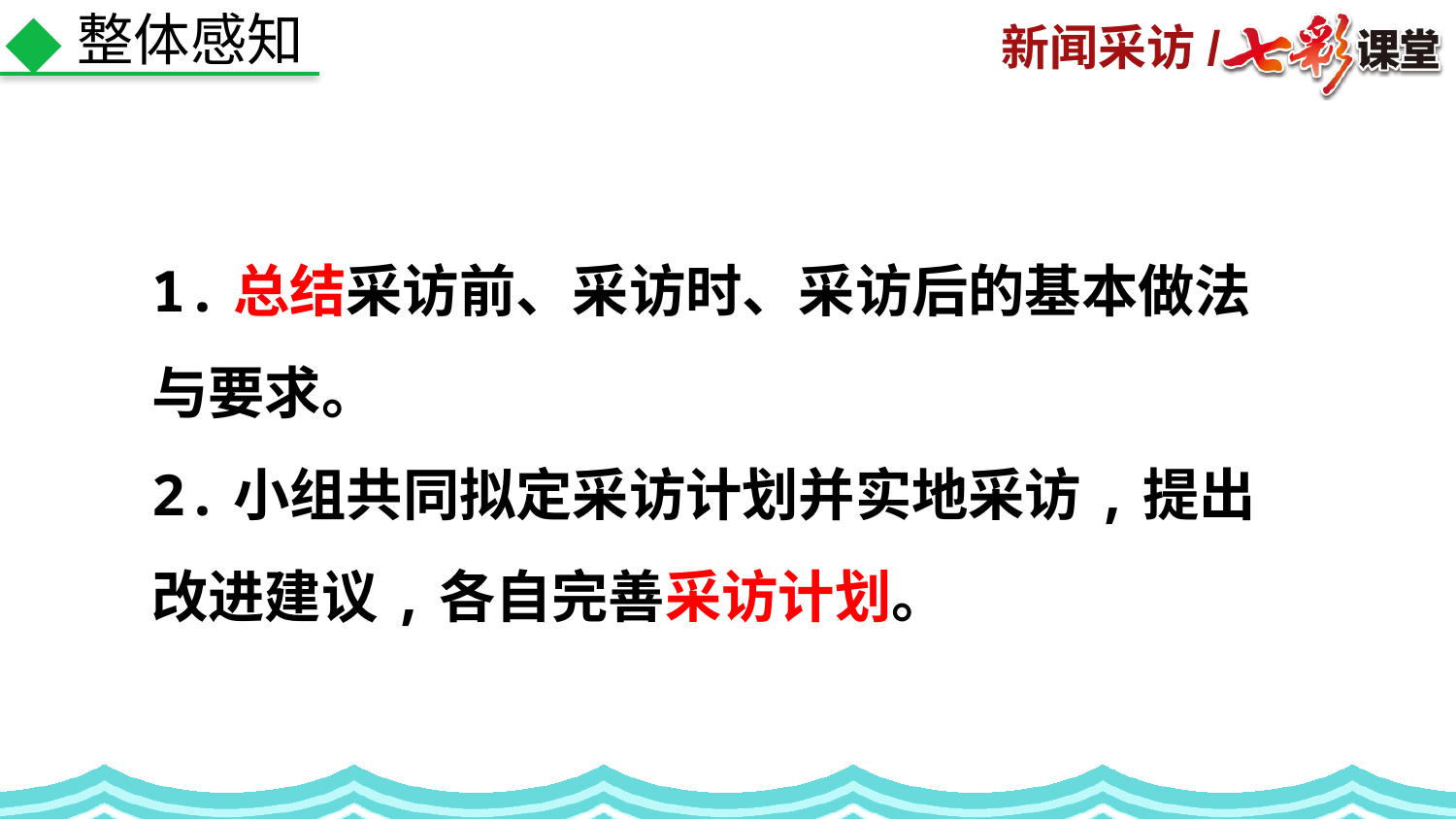

整体感知

1.总结采访前、采访时、采访后的基本做法与要求。
2.小组共同拟定采访计划并实地采访,提出改进建议,各自完善采访计划。